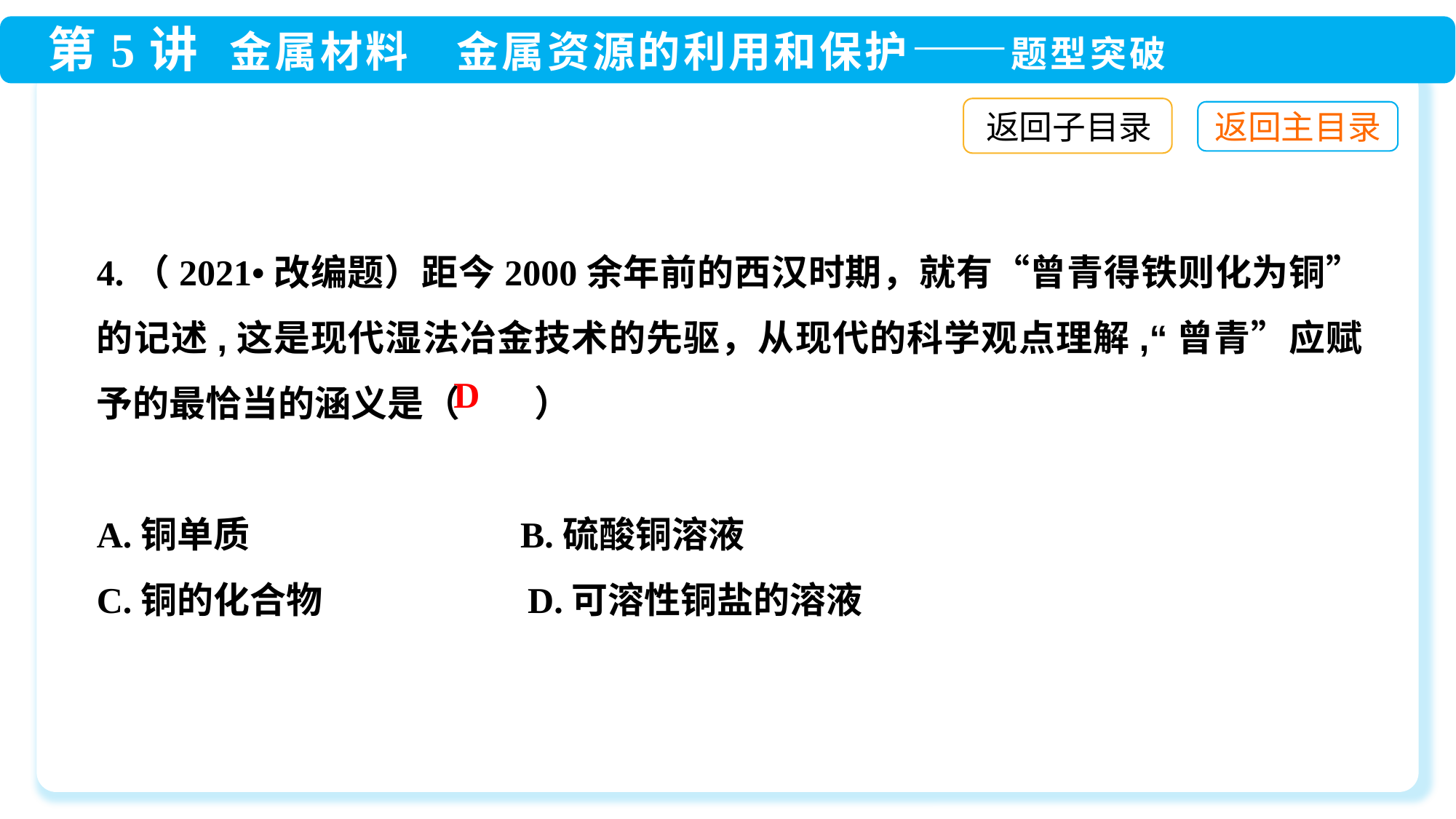

返回子目录
4.（2021•改编题）距今2000余年前的西汉时期，就有“曾青得铁则化为铜”的记述,这是现代湿法冶金技术的先驱，从现代的科学观点理解,“曾青”应赋予的最恰当的涵义是（         ）

A.铜单质                                B.硫酸铜溶液
C.铜的化合物                        D.可溶性铜盐的溶液
D